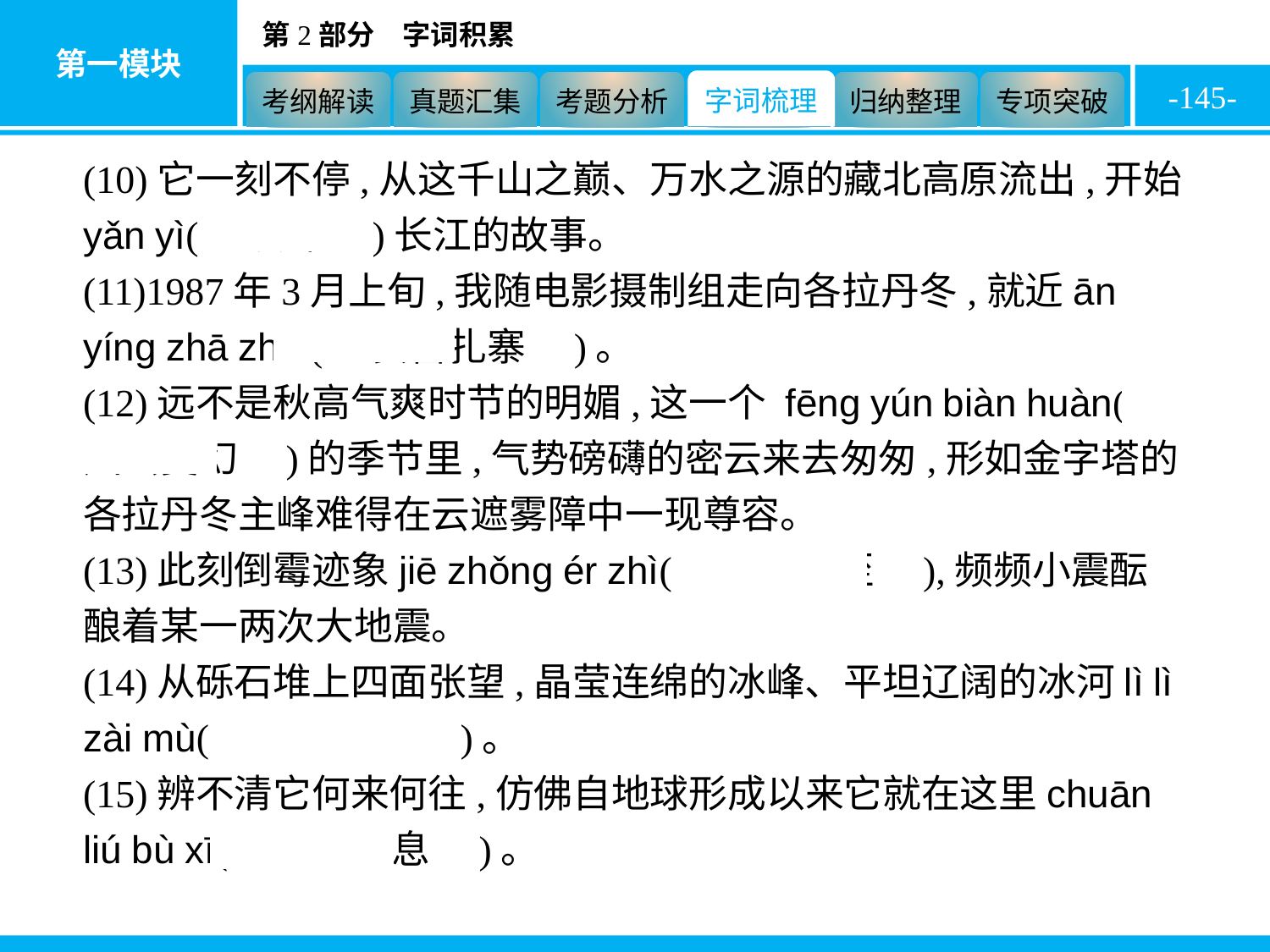

-145-
(10)它一刻不停,从这千山之巅、万水之源的藏北高原流出,开始yǎn yì(　演绎　)长江的故事。
(11)1987年3月上旬,我随电影摄制组走向各拉丹冬,就近ān yíng zhā zhài(　安营扎寨　)。
(12)远不是秋高气爽时节的明媚,这一个 fēng yún biàn huàn(　风云变幻　)的季节里,气势磅礴的密云来去匆匆,形如金字塔的各拉丹冬主峰难得在云遮雾障中一现尊容。
(13)此刻倒霉迹象jiē zhǒng ér zhì(　接踵而至　),频频小震酝酿着某一两次大地震。
(14)从砾石堆上四面张望,晶莹连绵的冰峰、平坦辽阔的冰河lì lì zài mù(　历历在目　)。
(15)辨不清它何来何往,仿佛自地球形成以来它就在这里chuān liú bù xī(　川流不息　)。